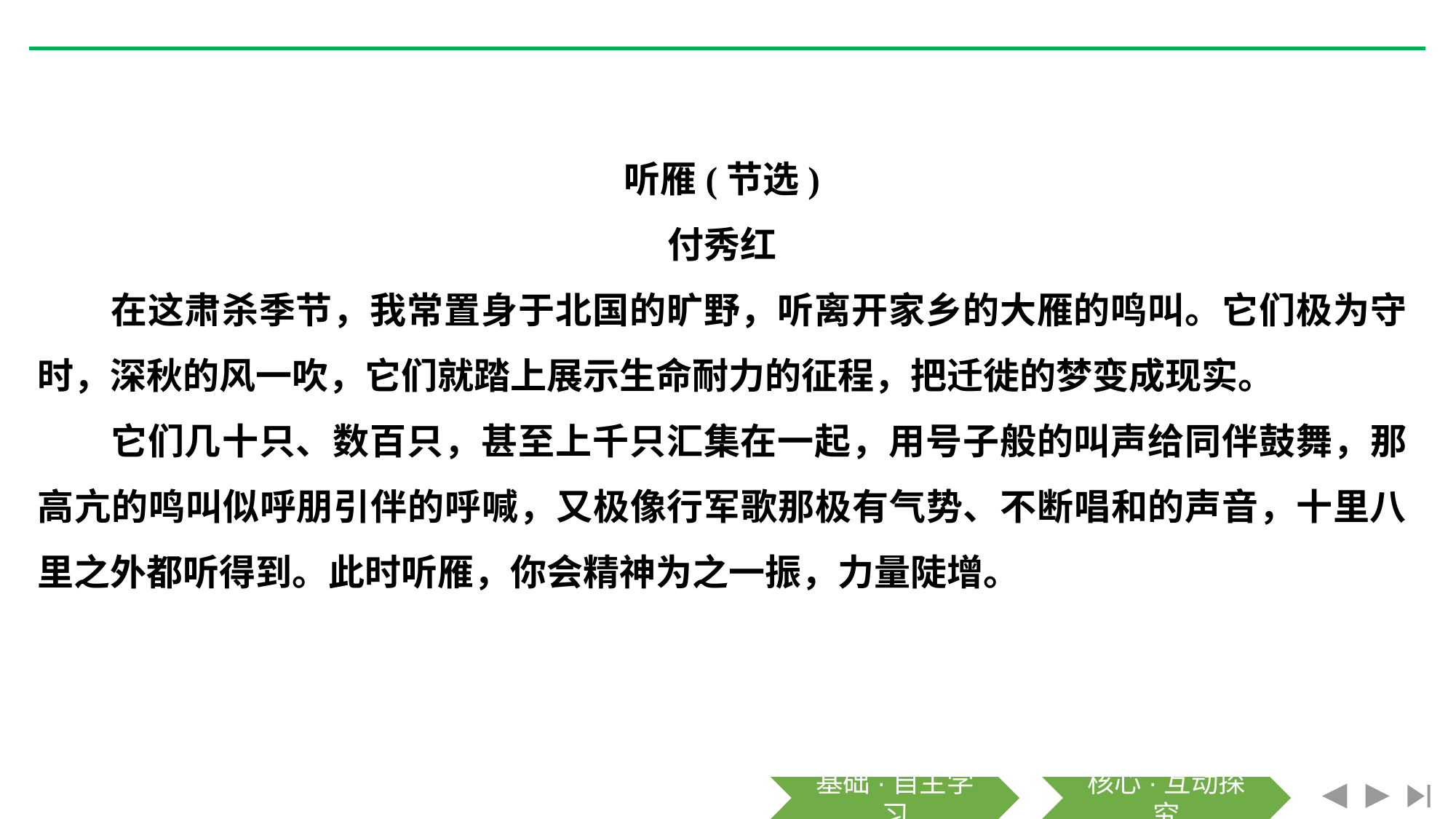

听雁(节选)
付秀红
在这肃杀季节，我常置身于北国的旷野，听离开家乡的大雁的鸣叫。它们极为守时，深秋的风一吹，它们就踏上展示生命耐力的征程，把迁徙的梦变成现实。
它们几十只、数百只，甚至上千只汇集在一起，用号子般的叫声给同伴鼓舞，那高亢的鸣叫似呼朋引伴的呼喊，又极像行军歌那极有气势、不断唱和的声音，十里八里之外都听得到。此时听雁，你会精神为之一振，力量陡增。